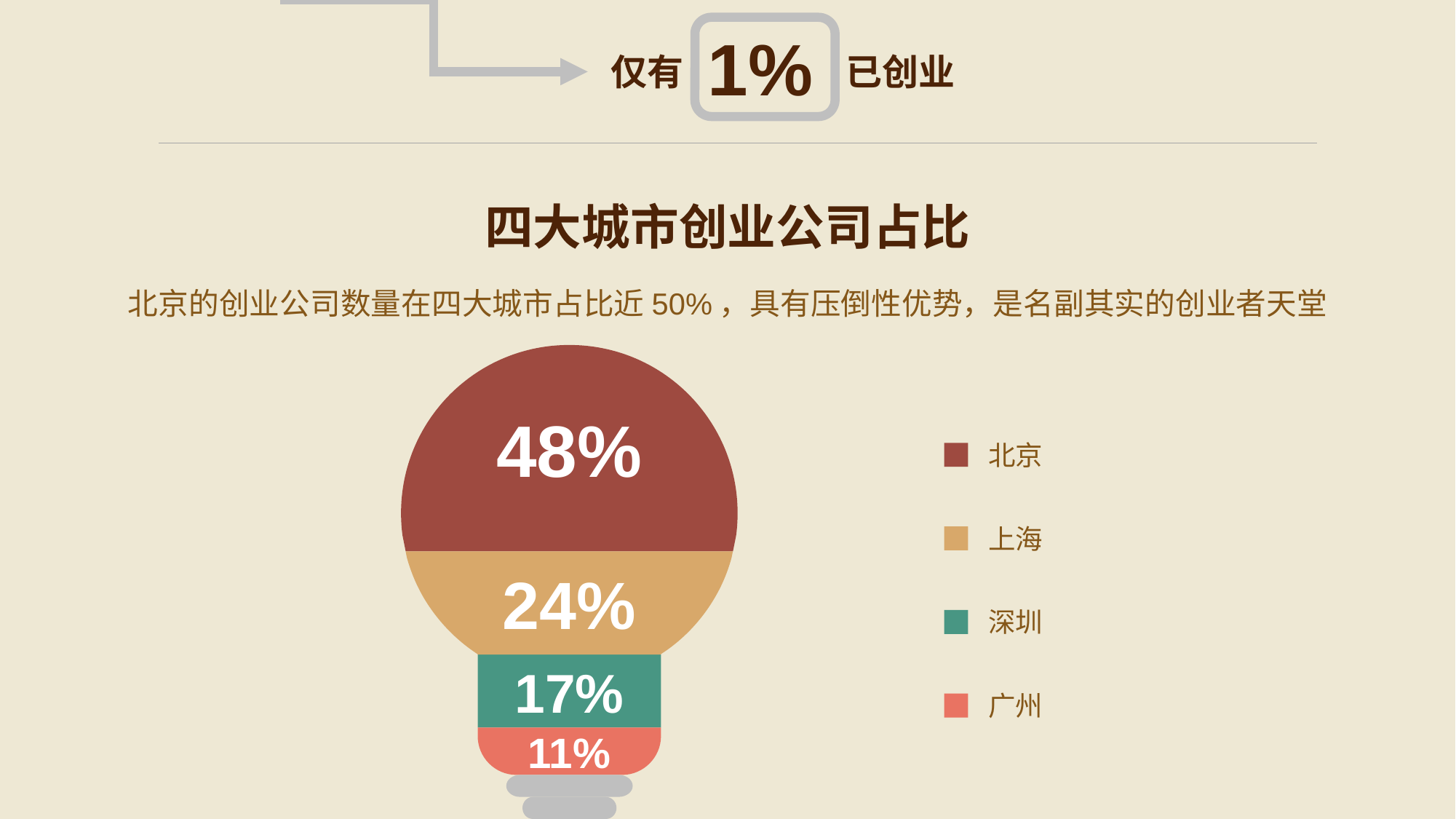

1%

仅有
已创业
四大城市创业公司占比
北京的创业公司数量在四大城市占比近50%，具有压倒性优势，是名副其实的创业者天堂
48%
北京

上海

24%
深圳

17%
广州

11%